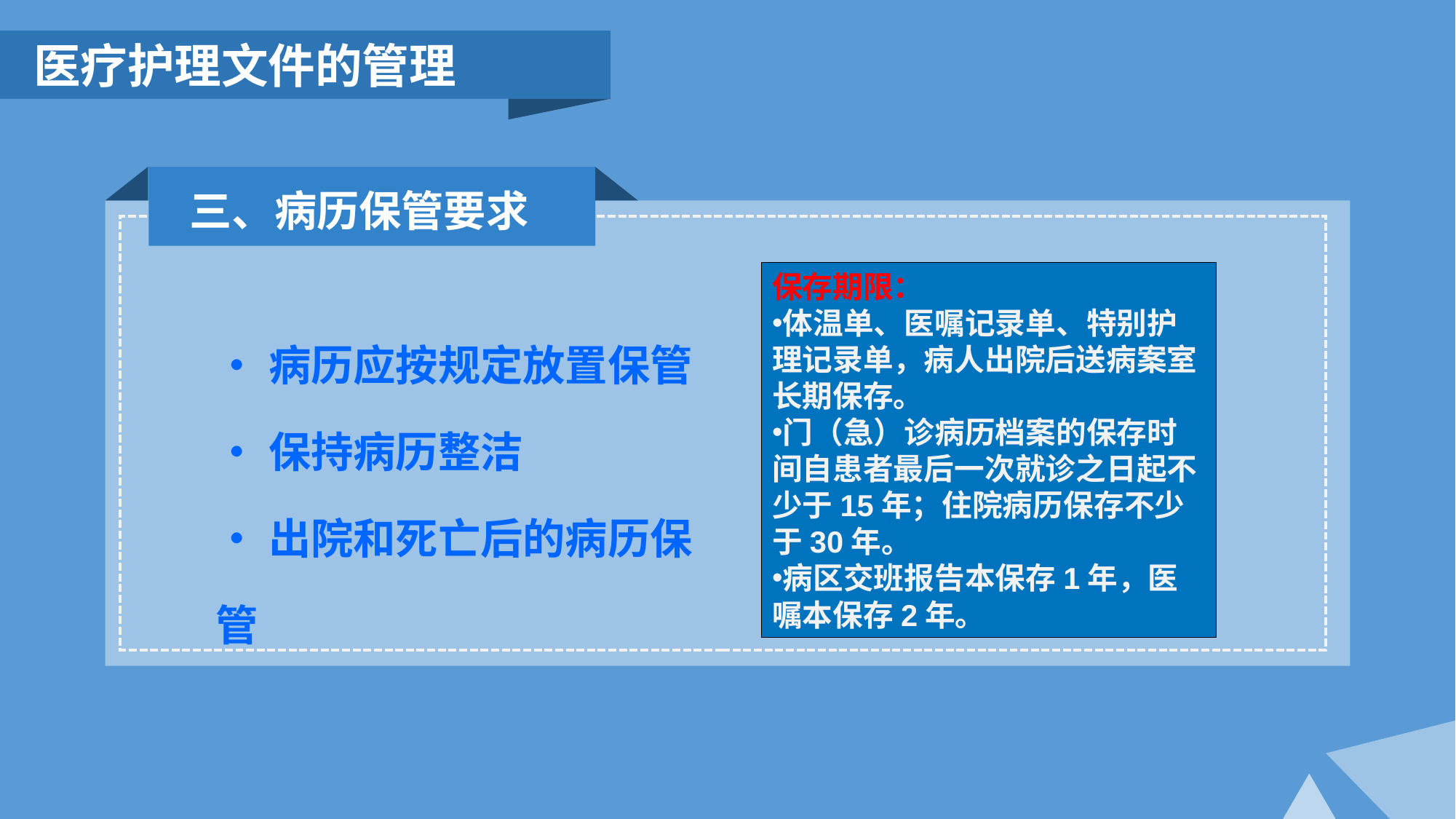

医疗护理文件的管理

三、病历保管要求

保存期限：
体温单、医嘱记录单、特别护理记录单，病人出院后送病案室长期保存。
门（急）诊病历档案的保存时间自患者最后一次就诊之日起不少于15年；住院病历保存不少于30年。
病区交班报告本保存1年，医嘱本保存2年。
•病历应按规定放置保管
•保持病历整洁
•出院和死亡后的病历保管